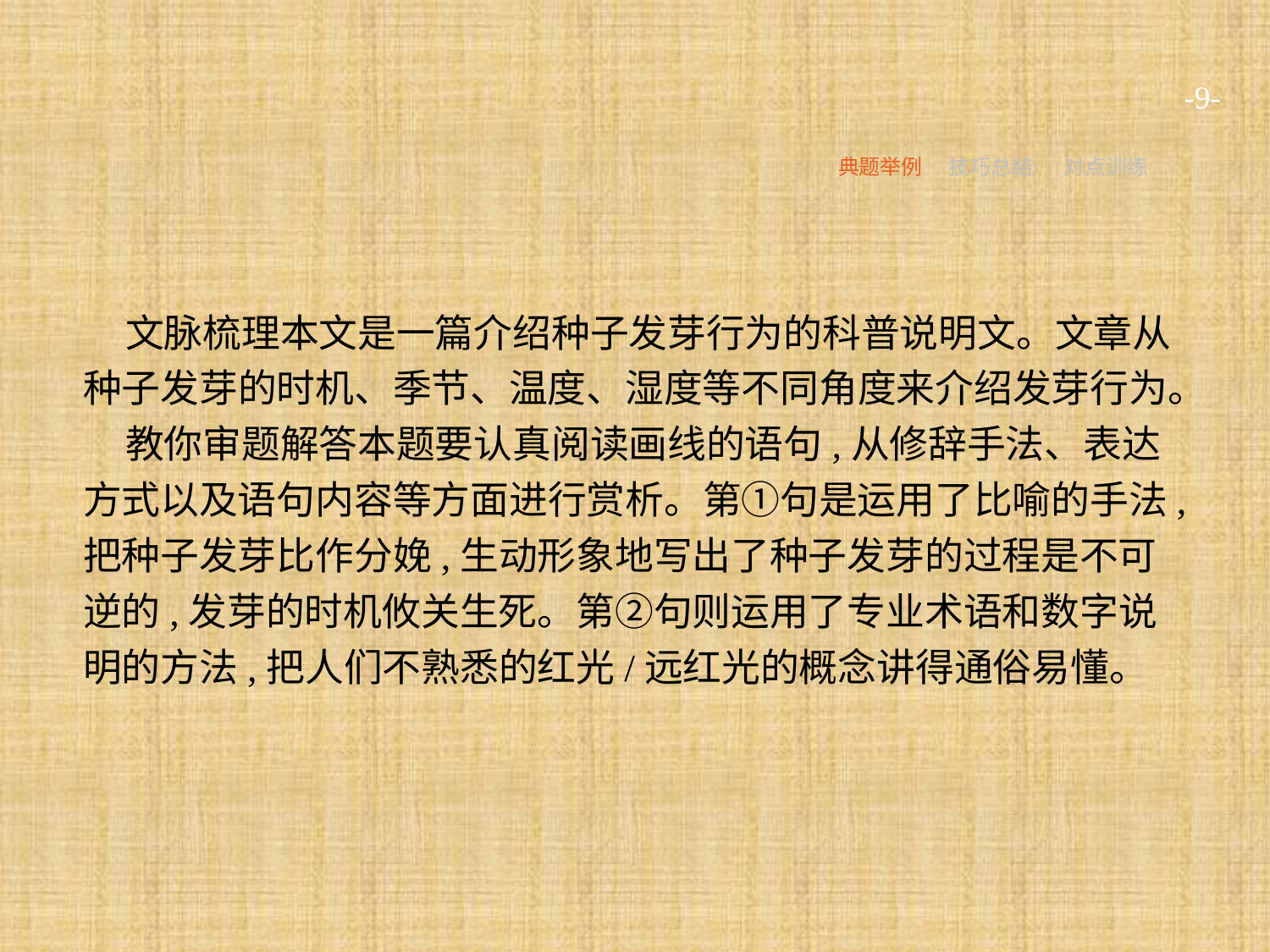

-9-
典题举例
技巧总结
对点训练
文脉梳理本文是一篇介绍种子发芽行为的科普说明文。文章从种子发芽的时机、季节、温度、湿度等不同角度来介绍发芽行为。
教你审题解答本题要认真阅读画线的语句,从修辞手法、表达方式以及语句内容等方面进行赏析。第①句是运用了比喻的手法,把种子发芽比作分娩,生动形象地写出了种子发芽的过程是不可逆的,发芽的时机攸关生死。第②句则运用了专业术语和数字说明的方法,把人们不熟悉的红光/远红光的概念讲得通俗易懂。